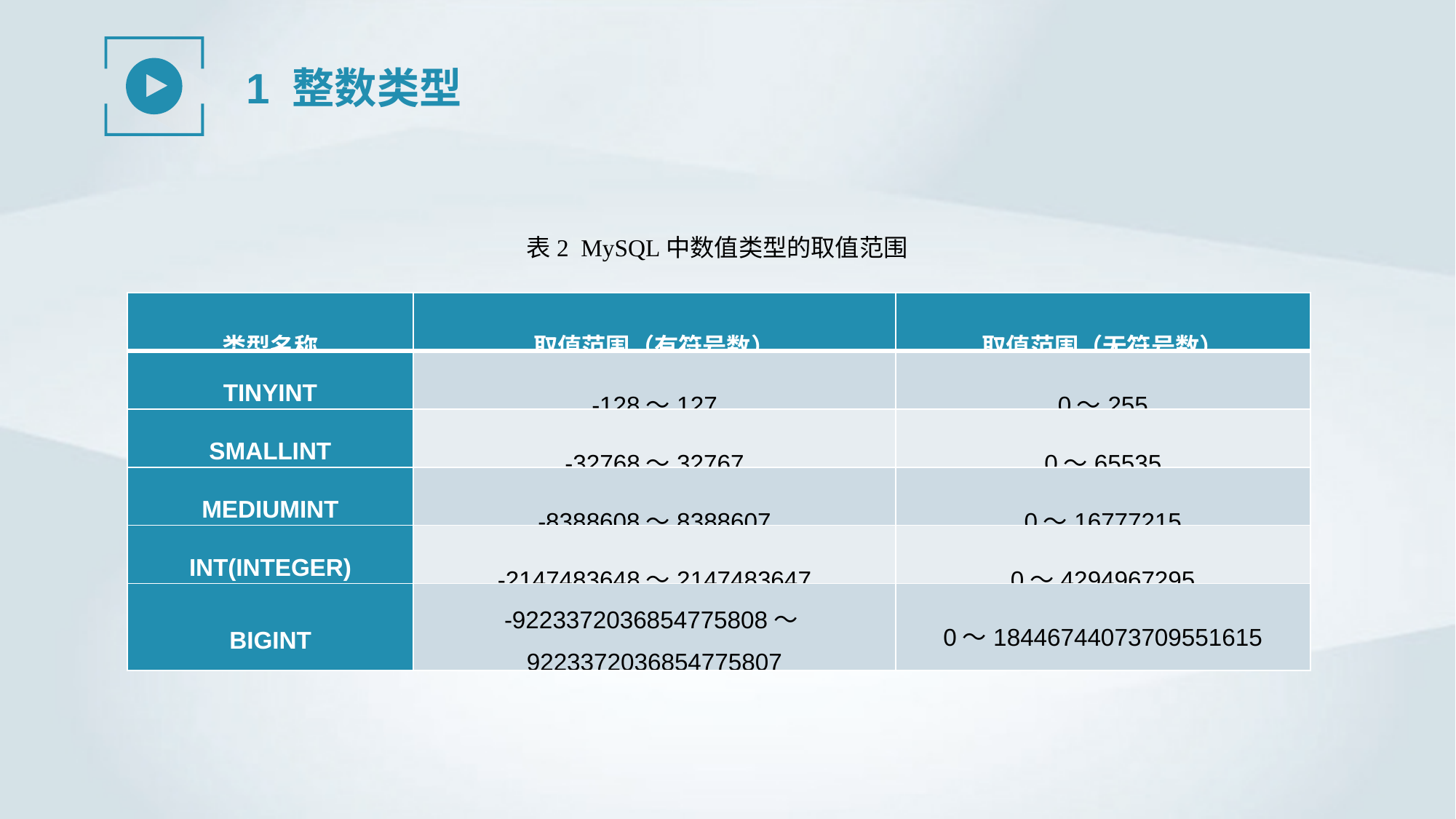

1 整数类型
表2  MySQL中数值类型的取值范围
| 类型名称 | 取值范围（有符号数） | 取值范围（无符号数） |
| --- | --- | --- |
| TINYINT | -128〜127 | 0〜255 |
| SMALLINT | -32768〜32767 | 0〜65535 |
| MEDIUMINT | -8388608〜8388607 | 0〜16777215 |
| INT(INTEGER) | -2147483648〜2147483647 | 0〜4294967295 |
| BIGINT | -9223372036854775808〜9223372036854775807 | 0〜18446744073709551615 |